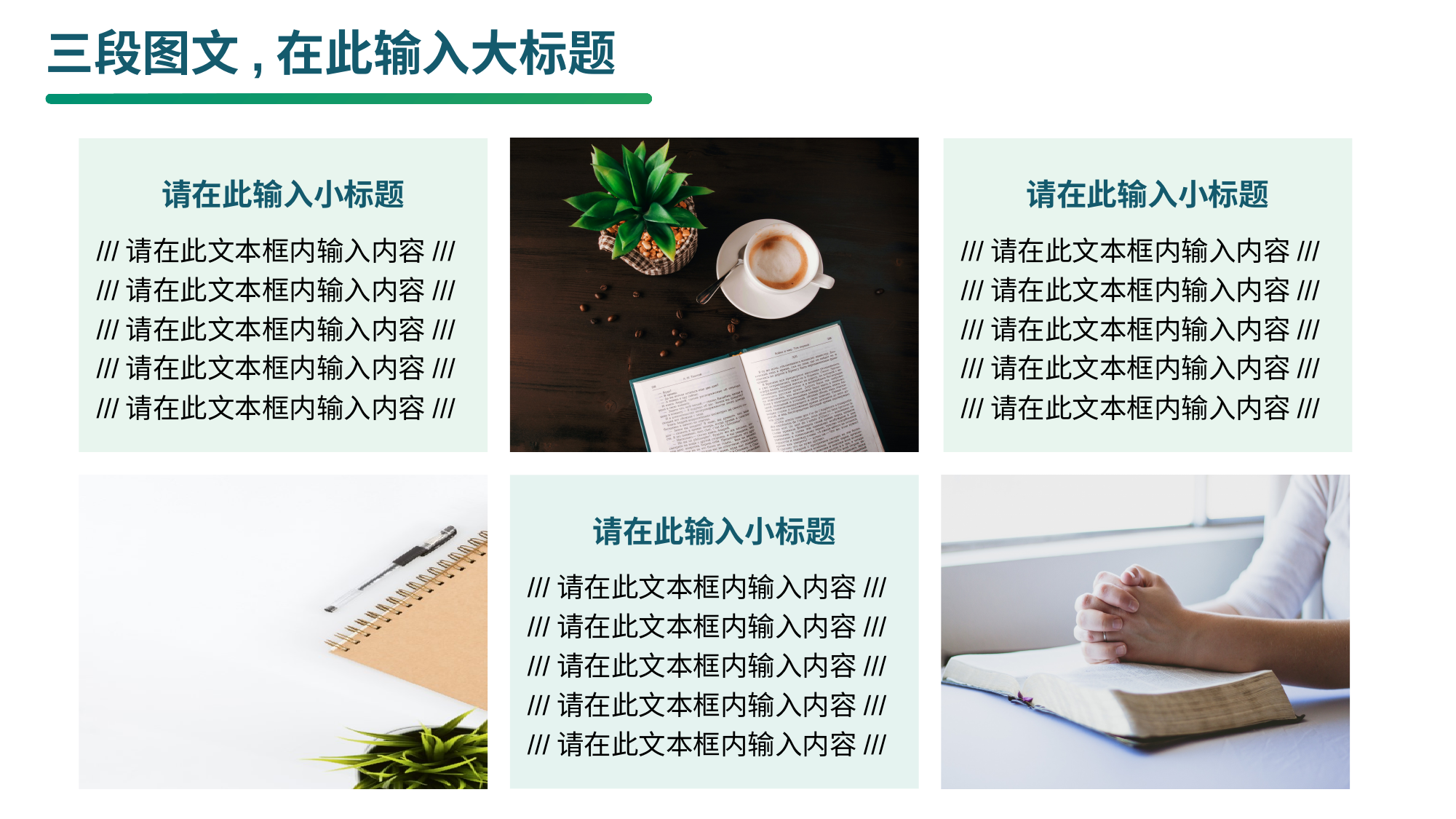

# 三段图文,在此输入大标题

请在此输入小标题
///请在此文本框内输入内容///
///请在此文本框内输入内容///
///请在此文本框内输入内容///
///请在此文本框内输入内容///
///请在此文本框内输入内容///
请在此输入小标题
///请在此文本框内输入内容///
///请在此文本框内输入内容///
///请在此文本框内输入内容///
///请在此文本框内输入内容///
///请在此文本框内输入内容///

请在此输入小标题
///请在此文本框内输入内容///
///请在此文本框内输入内容///
///请在此文本框内输入内容///
///请在此文本框内输入内容///
///请在此文本框内输入内容///